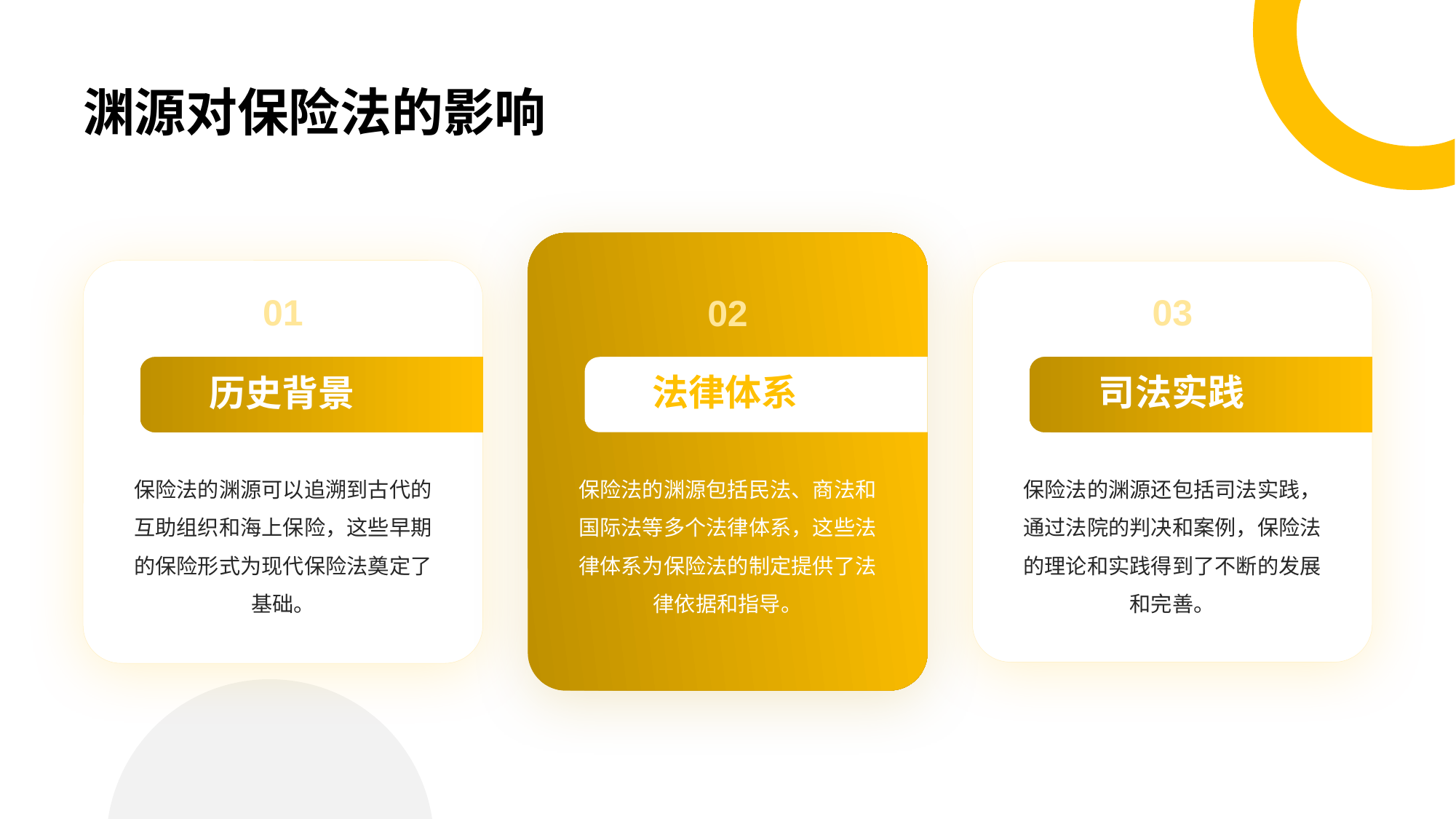

# 渊源对保险法的影响

01
02
03
法律体系
司法实践
历史背景
保险法的渊源可以追溯到古代的互助组织和海上保险，这些早期的保险形式为现代保险法奠定了基础。
保险法的渊源包括民法、商法和国际法等多个法律体系，这些法律体系为保险法的制定提供了法律依据和指导。
保险法的渊源还包括司法实践，通过法院的判决和案例，保险法的理论和实践得到了不断的发展和完善。